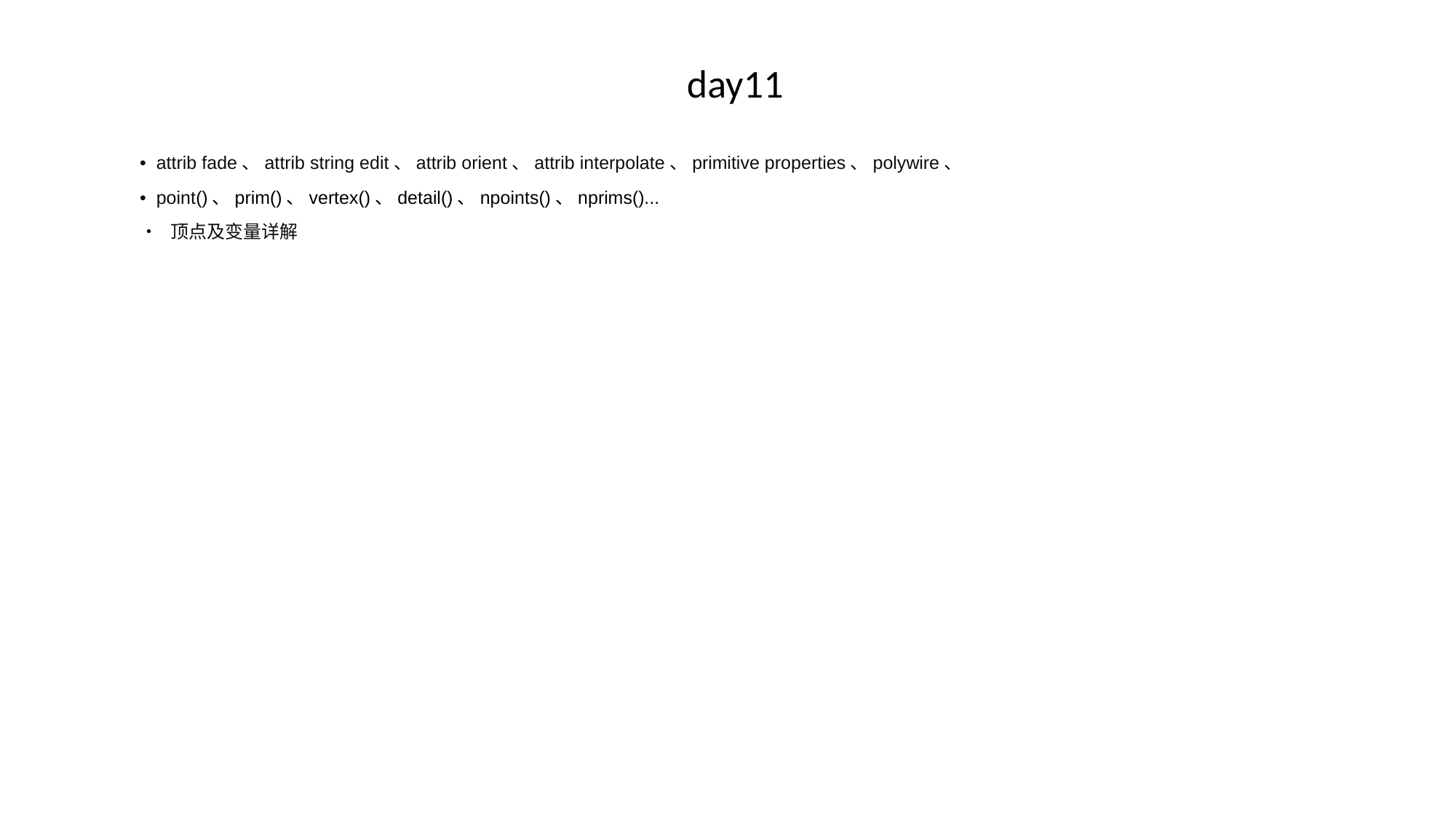

# day11
•  attrib fade、attrib string edit、attrib orient、attrib interpolate、primitive properties、polywire、
•  point()、prim()、vertex()、detail()、npoints()、nprims()...
•  顶点及变量详解